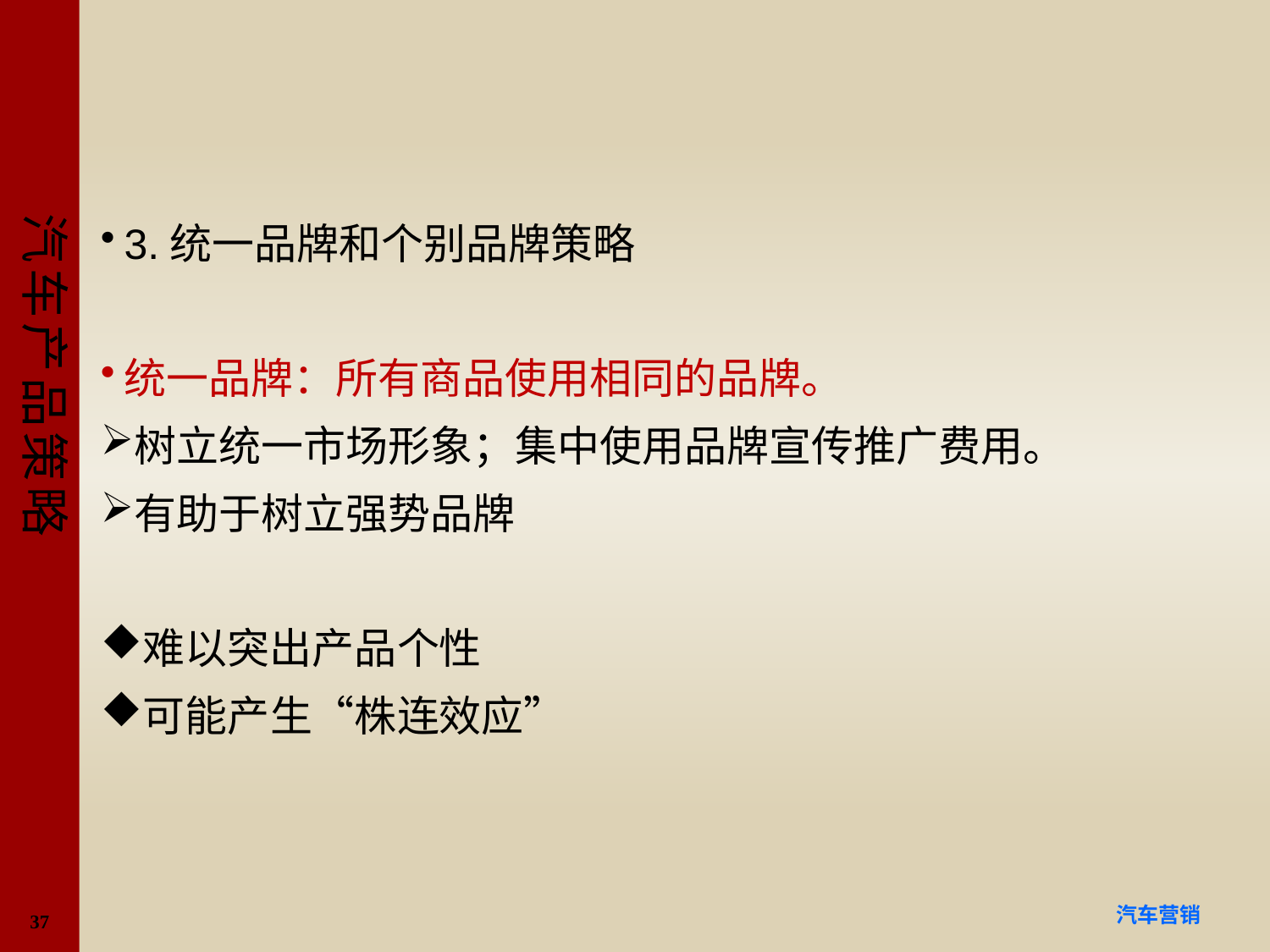

#
3.统一品牌和个别品牌策略

统一品牌：所有商品使用相同的品牌。
树立统一市场形象；集中使用品牌宣传推广费用。
有助于树立强势品牌

难以突出产品个性
可能产生“株连效应”

37